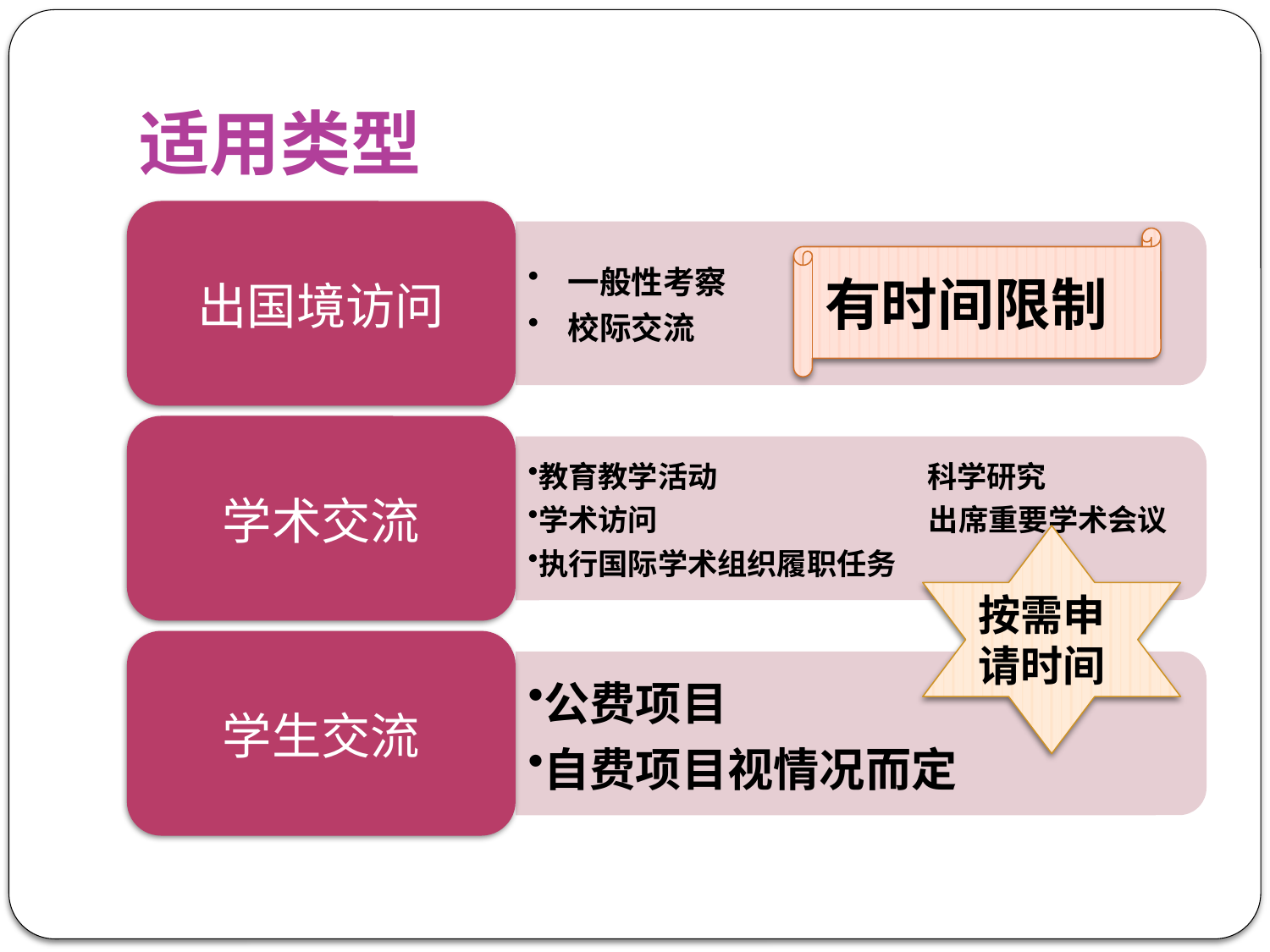

# 适用类型
出国境访问
一般性考察
校际交流
学术交流
学生交流
公费项目
执行国际学术组织履职任务
自费项目视情况而定
有时间限制
按需申请时间